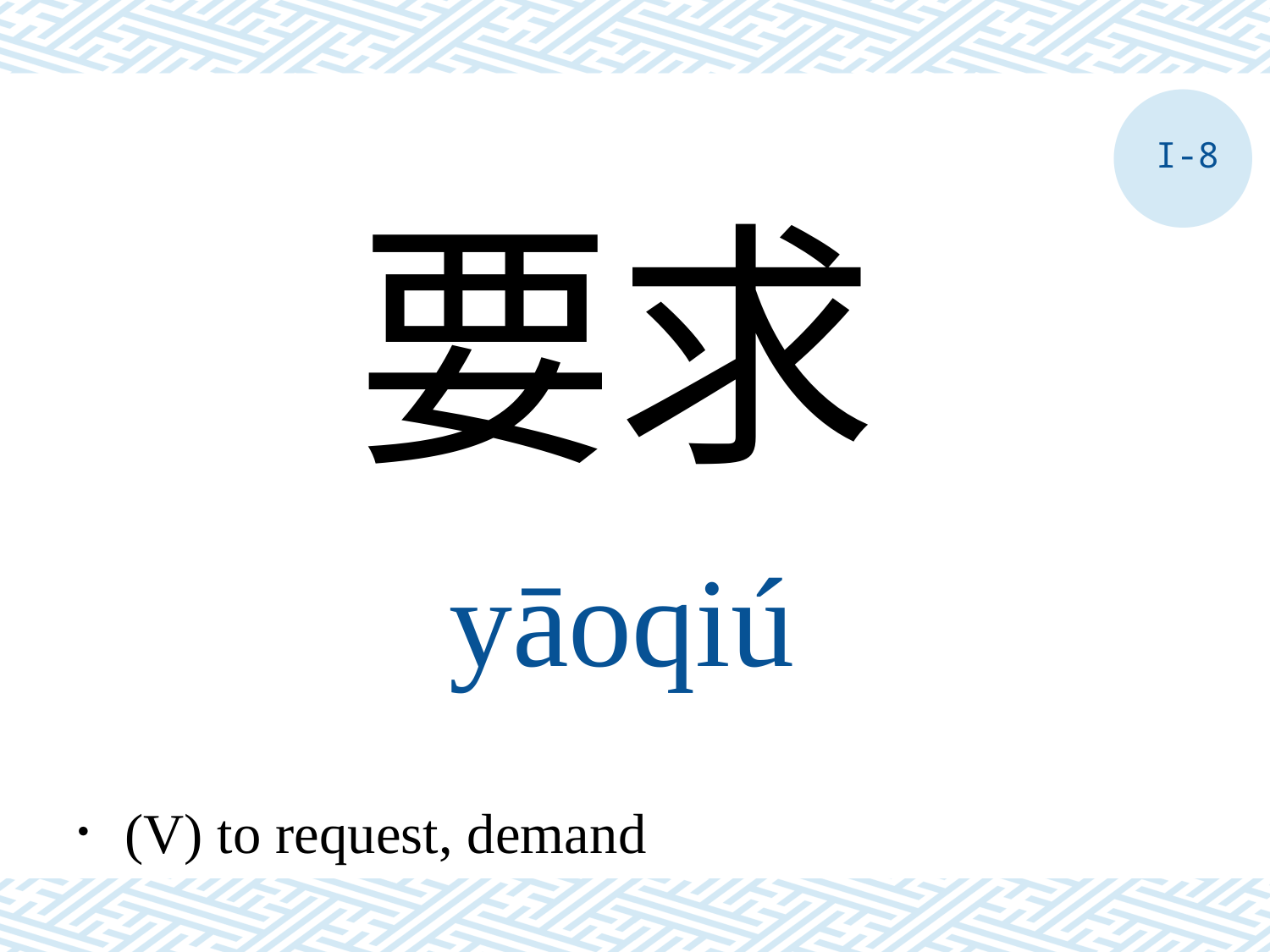

I-8

要求
yāoqiú
．(V) to request, demand